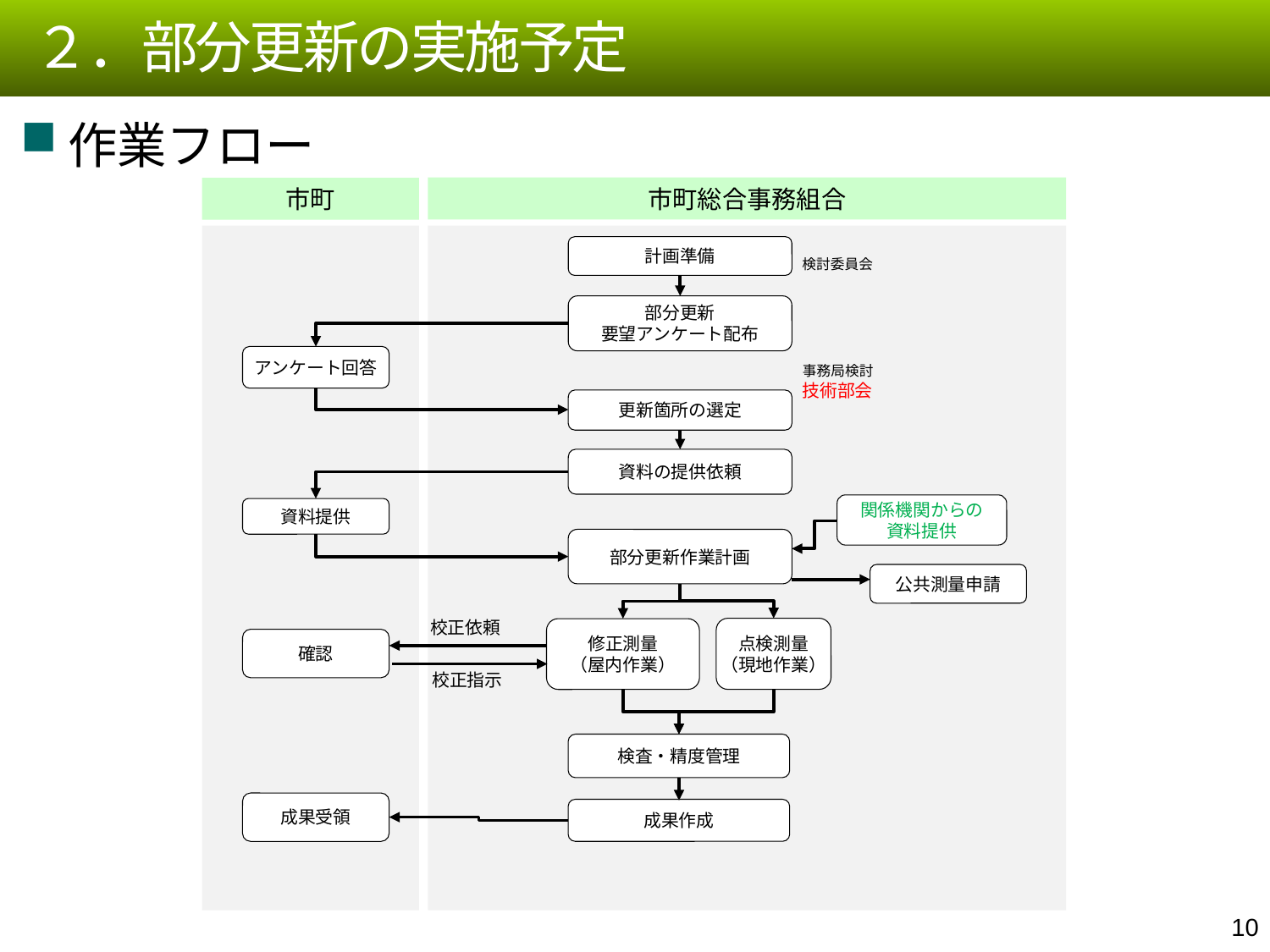

２．部分更新の実施予定
作業フロー

市町総合事務組合
市町

計画準備
検討委員会
部分更新
要望アンケート配布
アンケート回答
事務局検討
技術部会
更新箇所の選定
資料の提供依頼
関係機関からの
資料提供
資料提供
部分更新作業計画
公共測量申請
校正依頼
点検測量
（現地作業）
修正測量
（屋内作業）
確認
校正指示
検査・精度管理
成果受領
成果作成
10